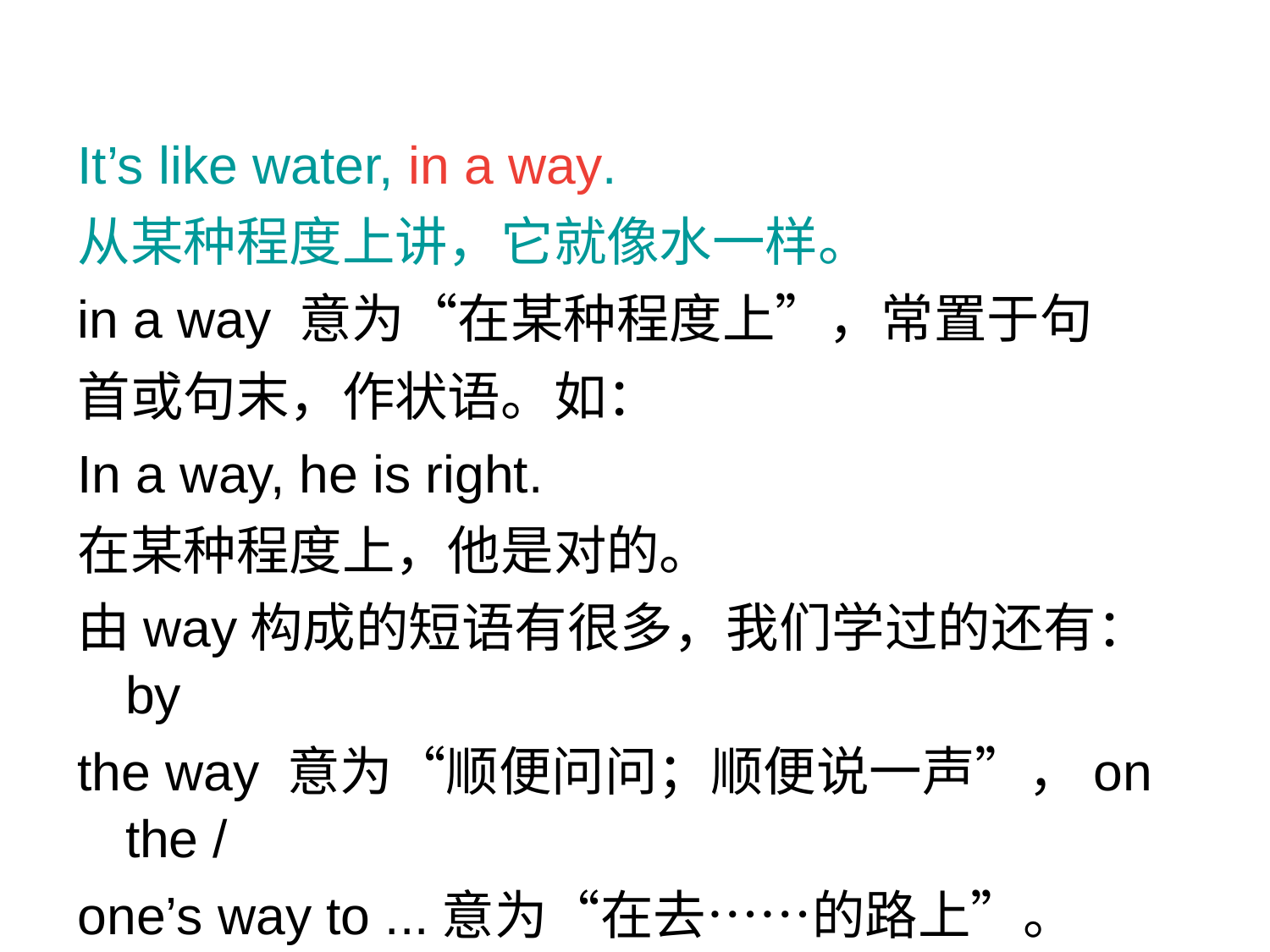

It’s like water, in a way.
从某种程度上讲，它就像水一样。
in a way 意为“在某种程度上”，常置于句
首或句末，作状语。如：
In a way, he is right.
在某种程度上，他是对的。
由way构成的短语有很多，我们学过的还有：by
the way 意为“顺便问问；顺便说一声”，on the /
one’s way to ...意为“在去……的路上”。